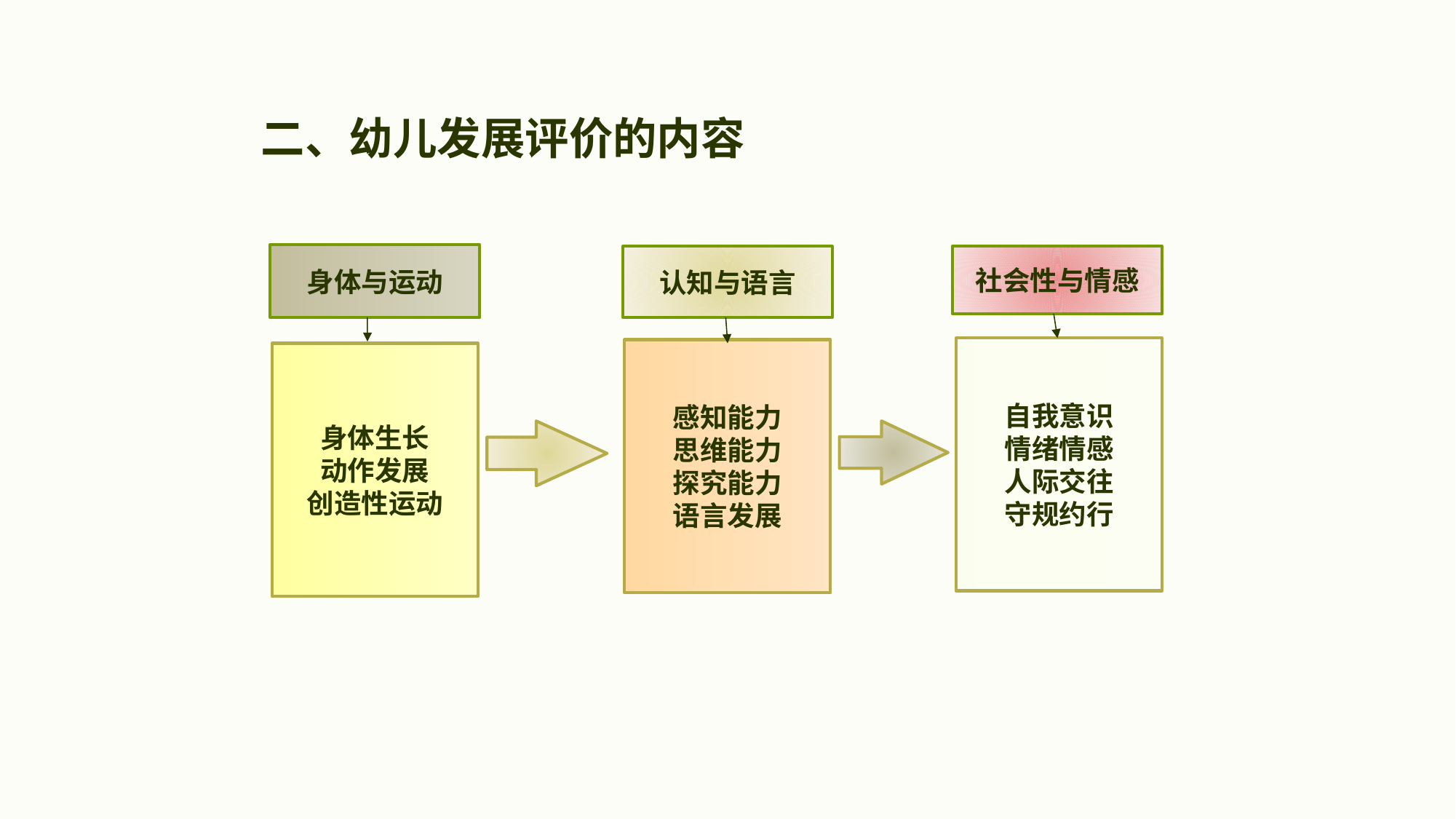

# 二、幼儿发展评价的内容
身体与运动
认知与语言
社会性与情感

自我意识
情绪情感
人际交往
守规约行
感知能力
思维能力
探究能力
语言发展
身体生长
动作发展
创造性运动